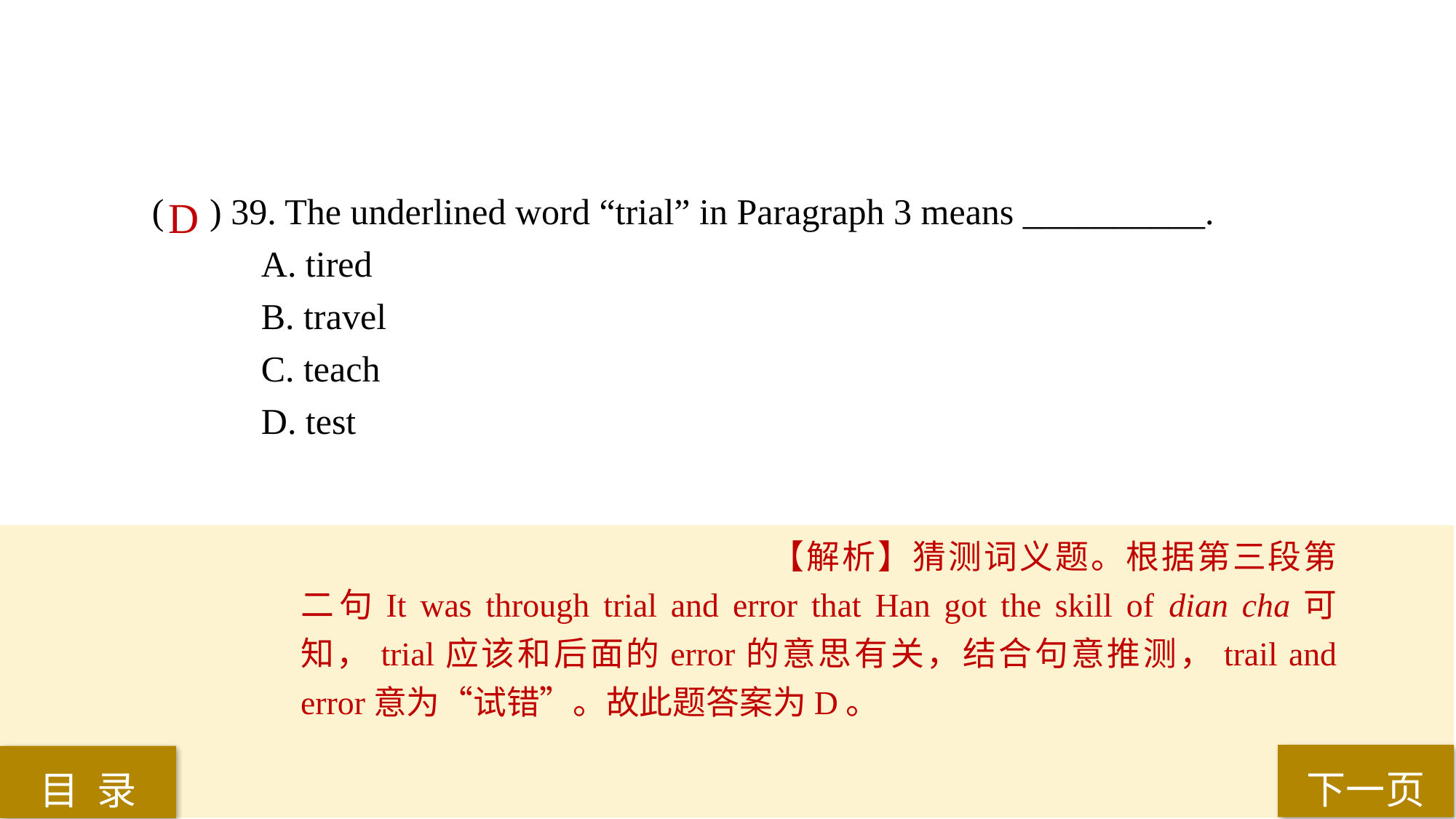

(     ) 39. The underlined word “trial” in Paragraph 3 means __________.
A. tired
B. travel
C. teach
D. test
D
【解析】猜测词义题。根据第三段第二句It was through trial and error that Han got the skill of dian cha可知，trial应该和后面的error的意思有关，结合句意推测，trail and error意为“试错”。故此题答案为D。